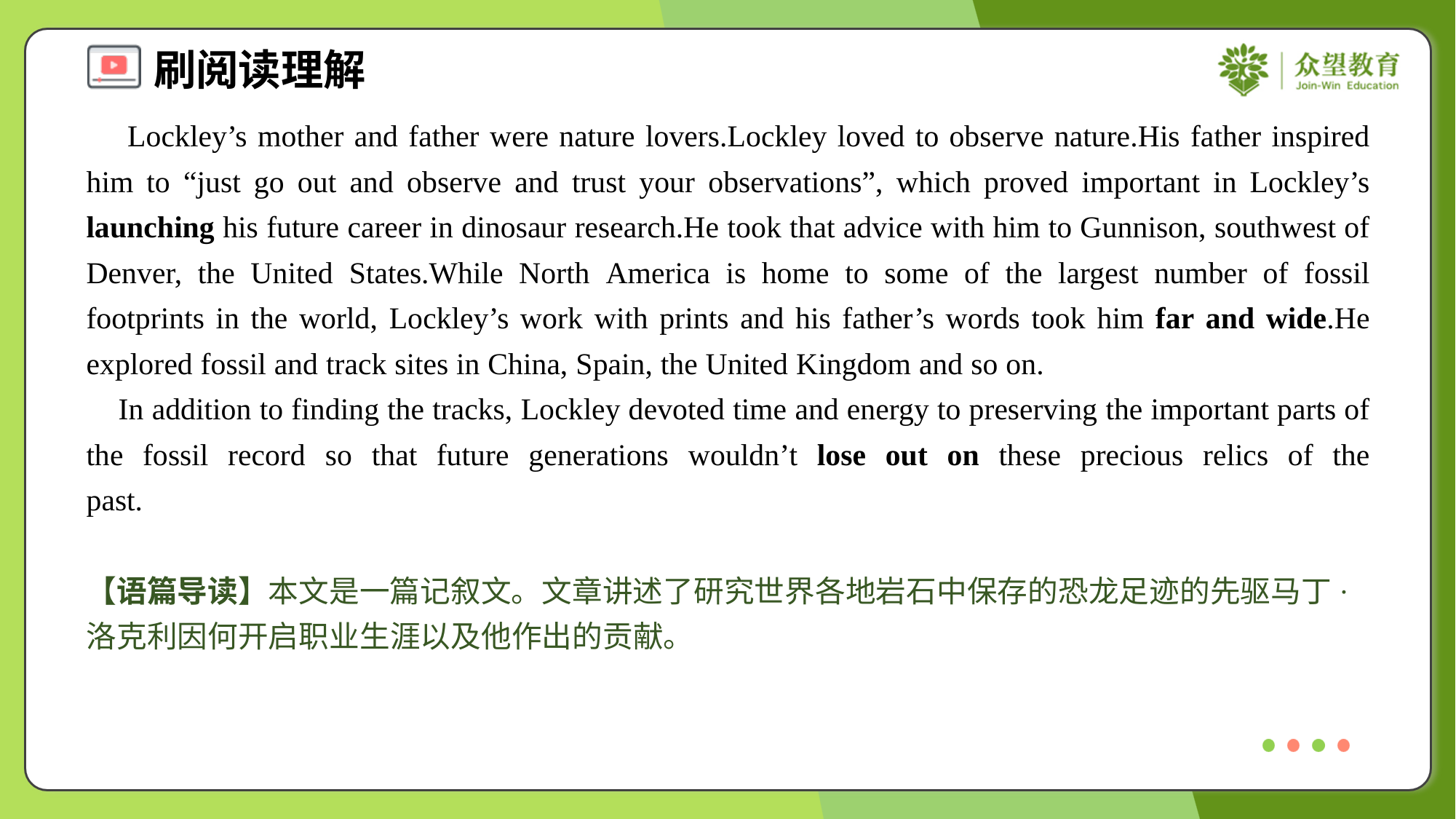

Lockley’s mother and father were nature lovers.Lockley loved to observe nature.His father inspired him to “just go out and observe and trust your observations”, which proved important in Lockley’s launching his future career in dinosaur research.He took that advice with him to Gunnison, southwest of Denver, the United States.While North America is home to some of the largest number of fossil footprints in the world, Lockley’s work with prints and his father’s words took him far and wide.He explored fossil and track sites in China, Spain, the United Kingdom and so on.
    In addition to finding the tracks, Lockley devoted time and energy to preserving the important parts of the fossil record so that future generations wouldn’t lose out on these precious relics of the past.#1.4
【语篇导读】本文是一篇记叙文。文章讲述了研究世界各地岩石中保存的恐龙足迹的先驱马丁·洛克利因何开启职业生涯以及他作出的贡献。